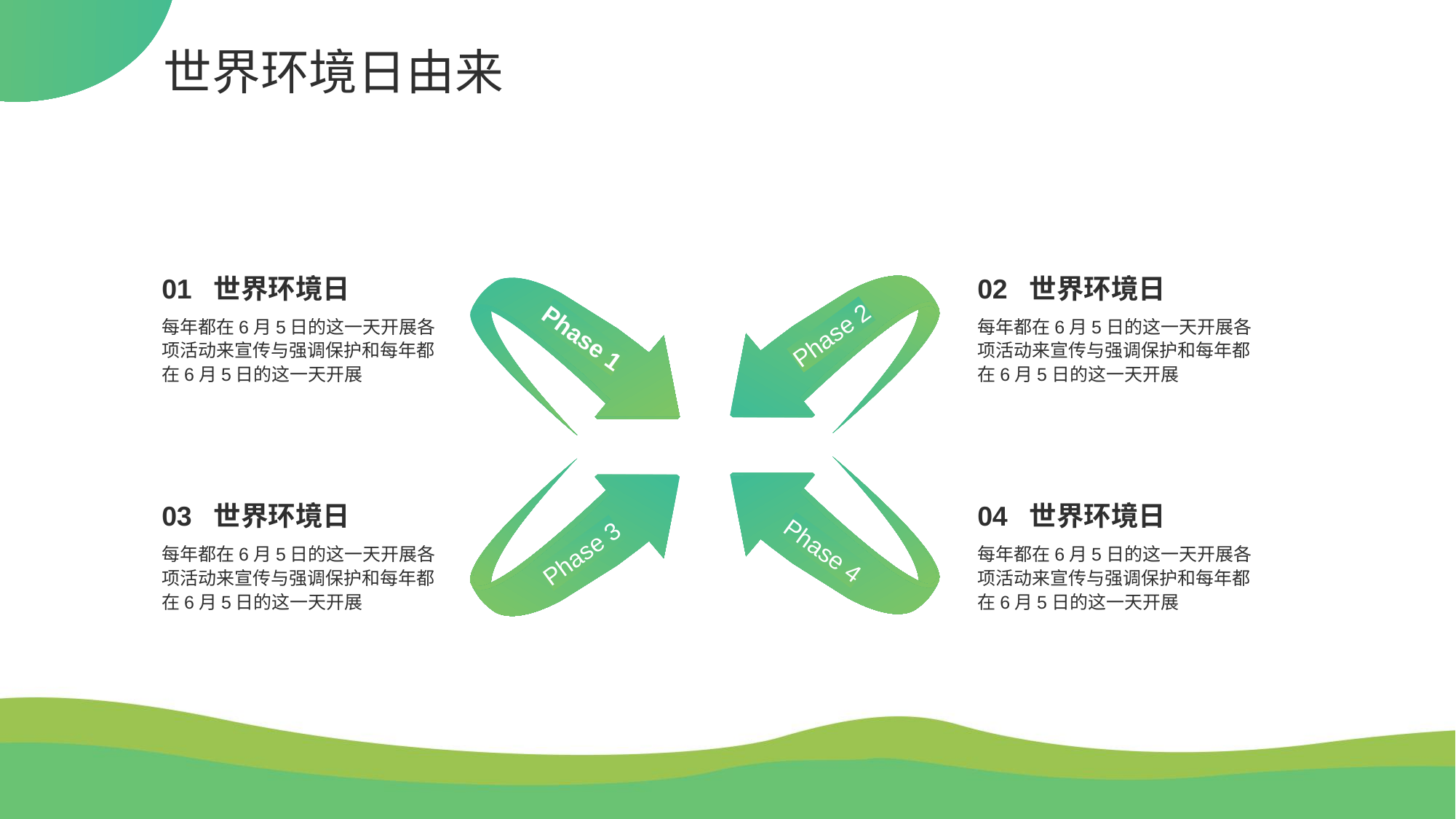

世界环境日由来
01  世界环境日
02  世界环境日

Phase 2
Phase 1

Phase 4
Phase 3
每年都在6月5日的这一天开展各项活动来宣传与强调保护和每年都在6月5日的这一天开展
每年都在6月5日的这一天开展各项活动来宣传与强调保护和每年都在6月5日的这一天开展
03  世界环境日
04  世界环境日
每年都在6月5日的这一天开展各项活动来宣传与强调保护和每年都在6月5日的这一天开展
每年都在6月5日的这一天开展各项活动来宣传与强调保护和每年都在6月5日的这一天开展